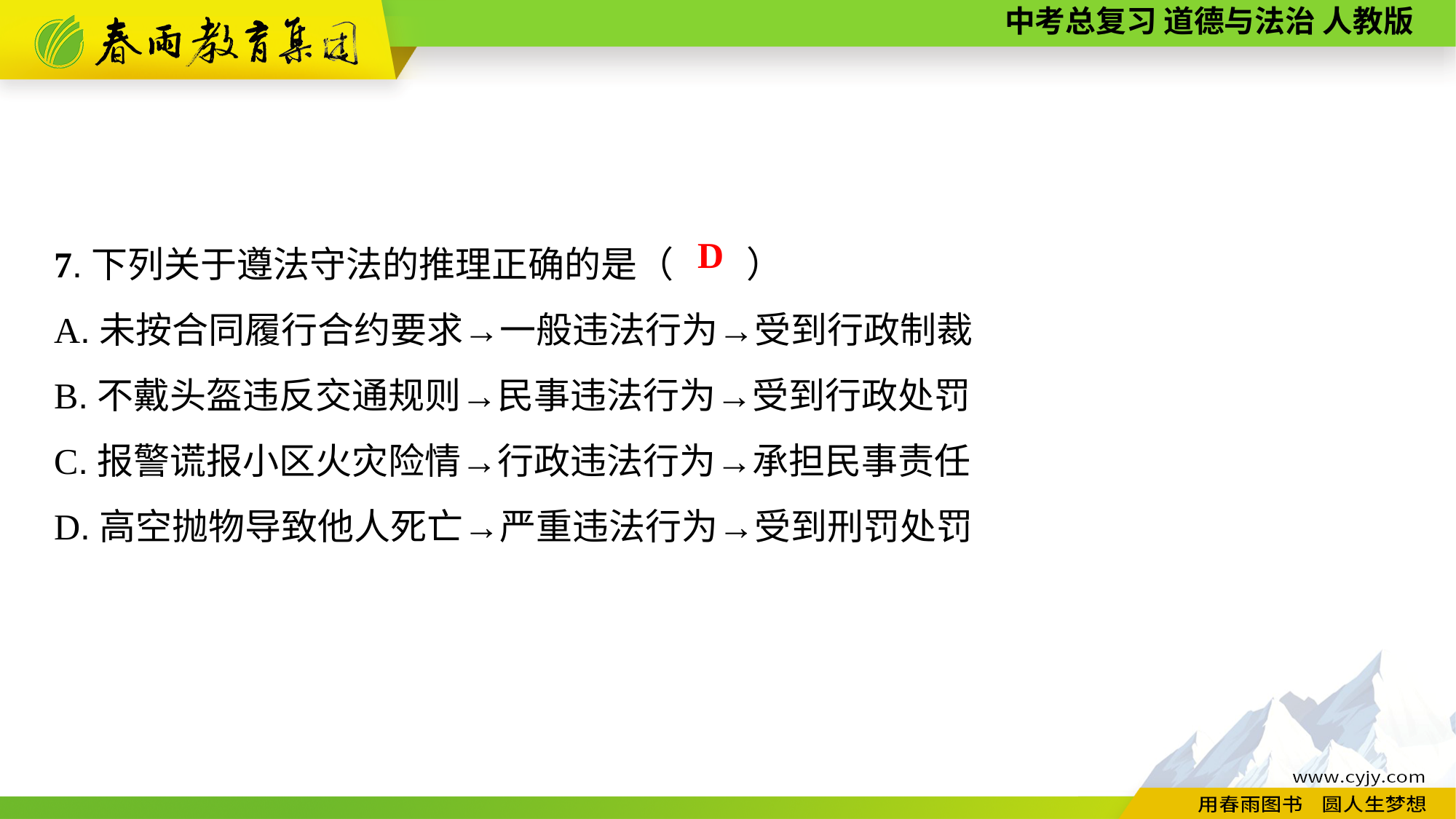

7.下列关于遵法守法的推理正确的是（　　）
A.未按合同履行合约要求→一般违法行为→受到行政制裁
B.不戴头盔违反交通规则→民事违法行为→受到行政处罚
C.报警谎报小区火灾险情→行政违法行为→承担民事责任
D.高空抛物导致他人死亡→严重违法行为→受到刑罚处罚
D